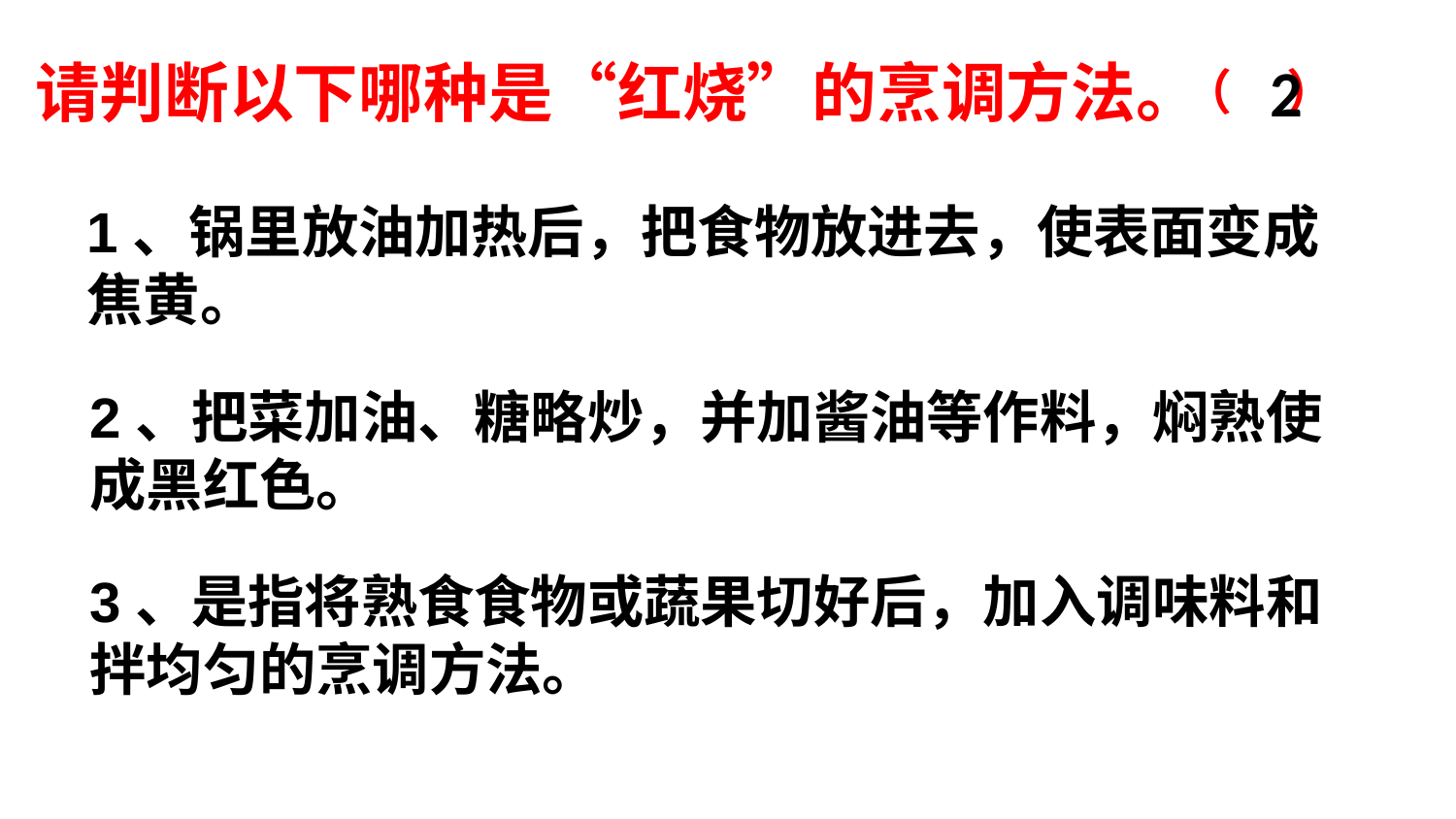

请判断以下哪种是“红烧”的烹调方法。
 2
（     ）
1、锅里放油加热后，把食物放进去，使表面变成焦黄。
2、把菜加油、糖略炒，并加酱油等作料，焖熟使成黑红色。
3、是指将熟食食物或蔬果切好后，加入调味料和拌均匀的烹调方法。